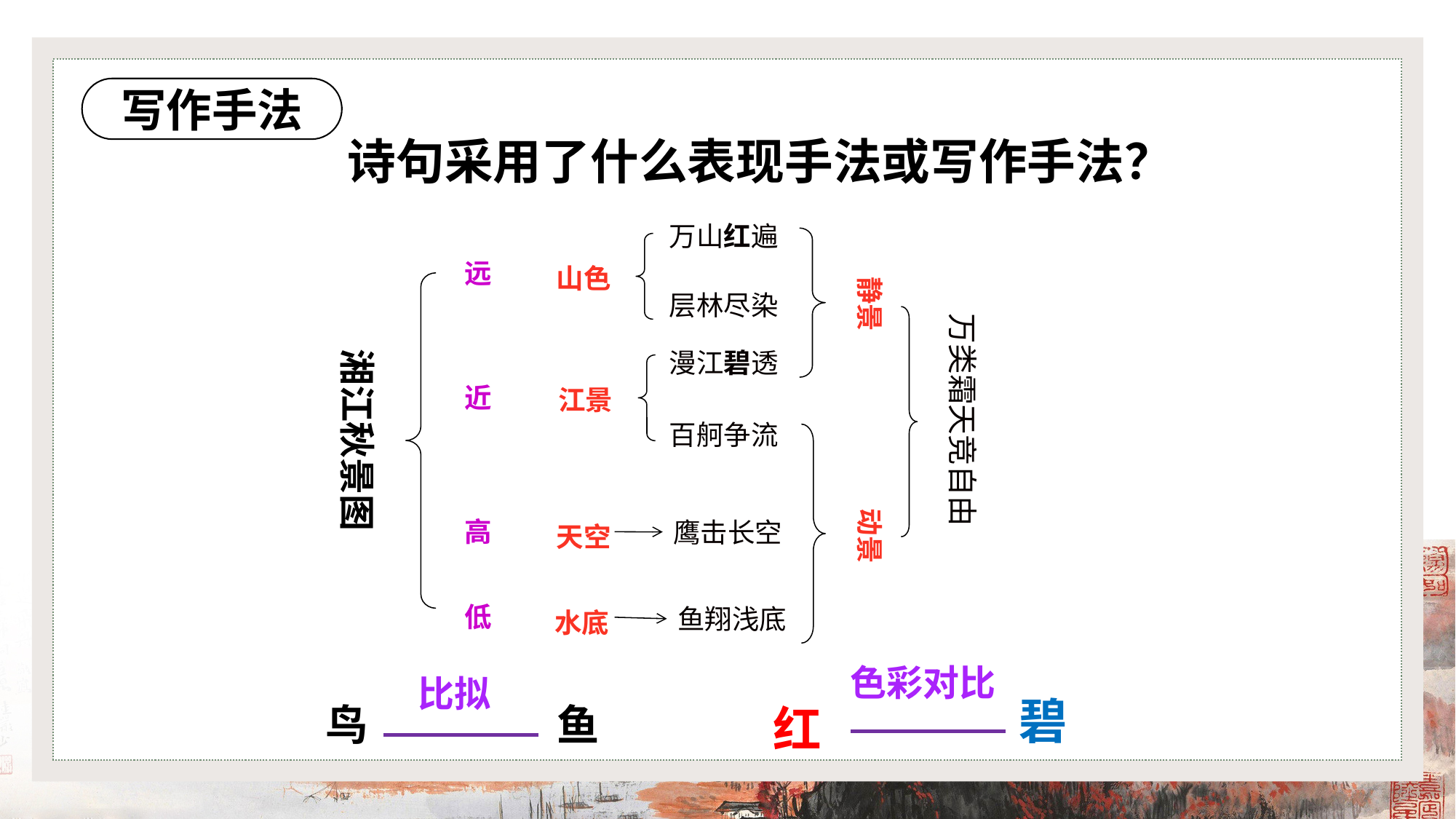

写作手法

诗句采用了什么表现手法或写作手法？
万山红遍

远
山色
静景

层林尽染
万类霜天竞自由

湘江秋景图
漫江碧透

近
江景
百舸争流

动景
高
鹰击长空
天空
低
鱼翔浅底
水底
色彩对比
比拟
碧
鸟
鱼
红